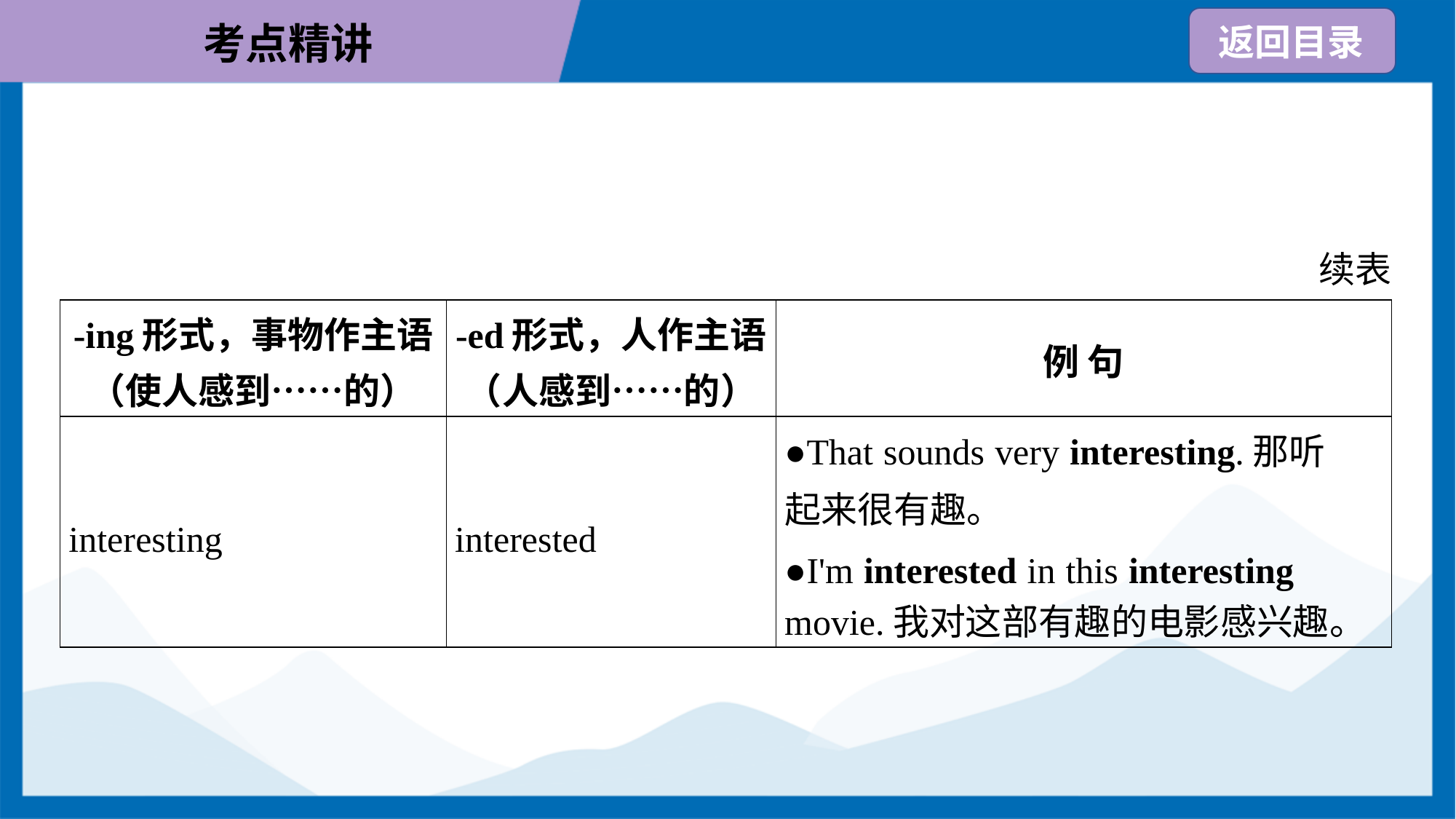

续表
| -ing形式，事物作主语 （使人感到……的） | -ed形式，人作主语 （人感到……的） | 例 句 |
| --- | --- | --- |
| interesting | interested | ●That sounds very interesting.那听 起来很有趣。 ●I'm interested in this interesting movie.我对这部有趣的电影感兴趣。 |